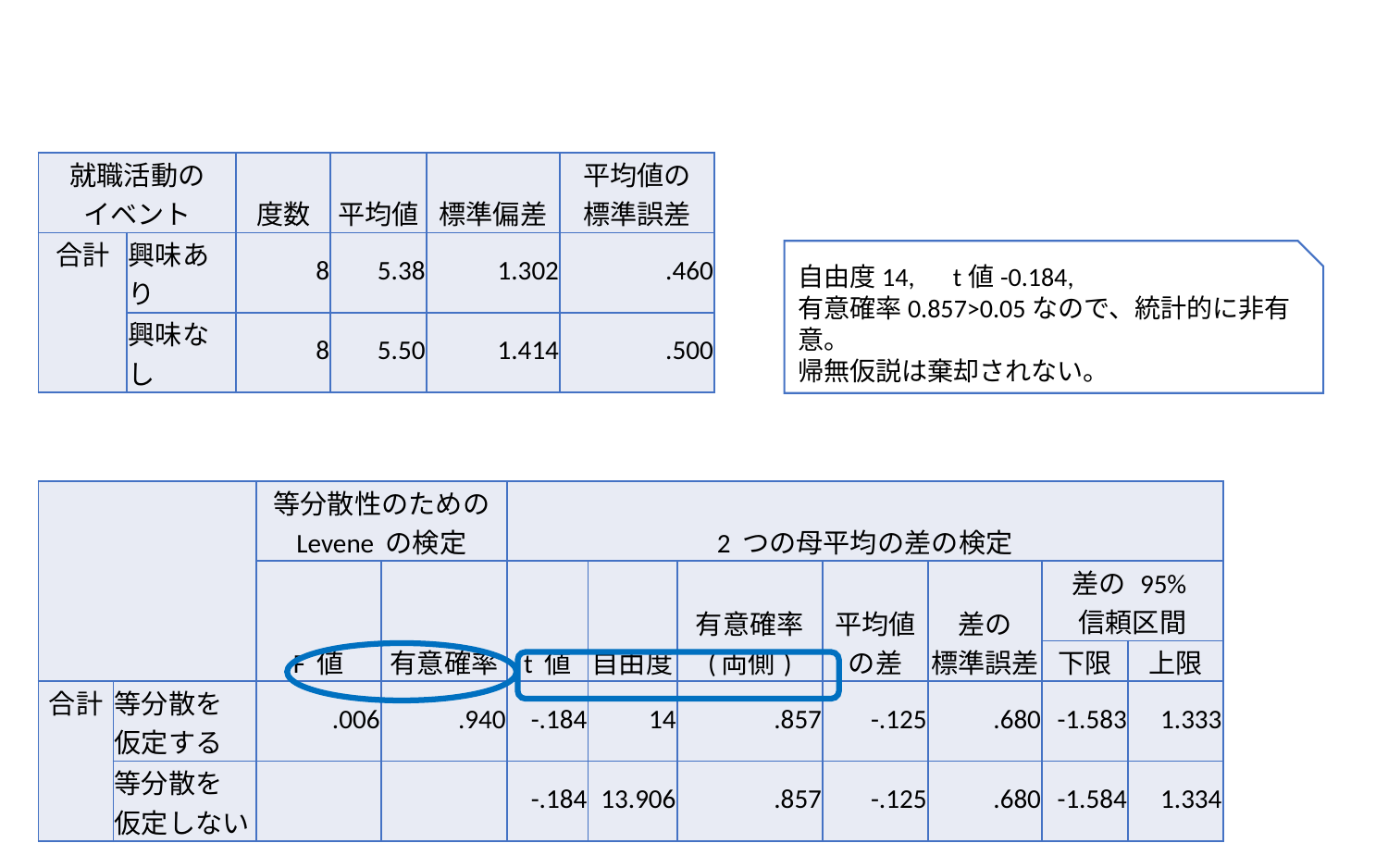

| 就職活動の イベント |  | 度数 | 平均値 | 標準偏差 | 平均値の 標準誤差 |
| --- | --- | --- | --- | --- | --- |
| 合計 | 興味あり | 8 | 5.38 | 1.302 | .460 |
|  | 興味なし | 8 | 5.50 | 1.414 | .500 |
自由度14,　t値-0.184,
有意確率0.857>0.05なので、統計的に非有意。
帰無仮説は棄却されない。
|  |  | 等分散性のための Levene の検定 |  | 2 つの母平均の差の検定 |  |  |  |  |  |  |
| --- | --- | --- | --- | --- | --- | --- | --- | --- | --- | --- |
|  |  | F 値 | 有意確率 | t 値 | 自由度 | 有意確率 (両側) | 平均値の差 | 差の 標準誤差 | 差の 95% 信頼区間 |  |
|  |  |  |  |  |  |  |  |  | 下限 | 上限 |
| 合計 | 等分散を 仮定する | .006 | .940 | -.184 | 14 | .857 | -.125 | .680 | -1.583 | 1.333 |
|  | 等分散を 仮定しない |  |  | -.184 | 13.906 | .857 | -.125 | .680 | -1.584 | 1.334 |